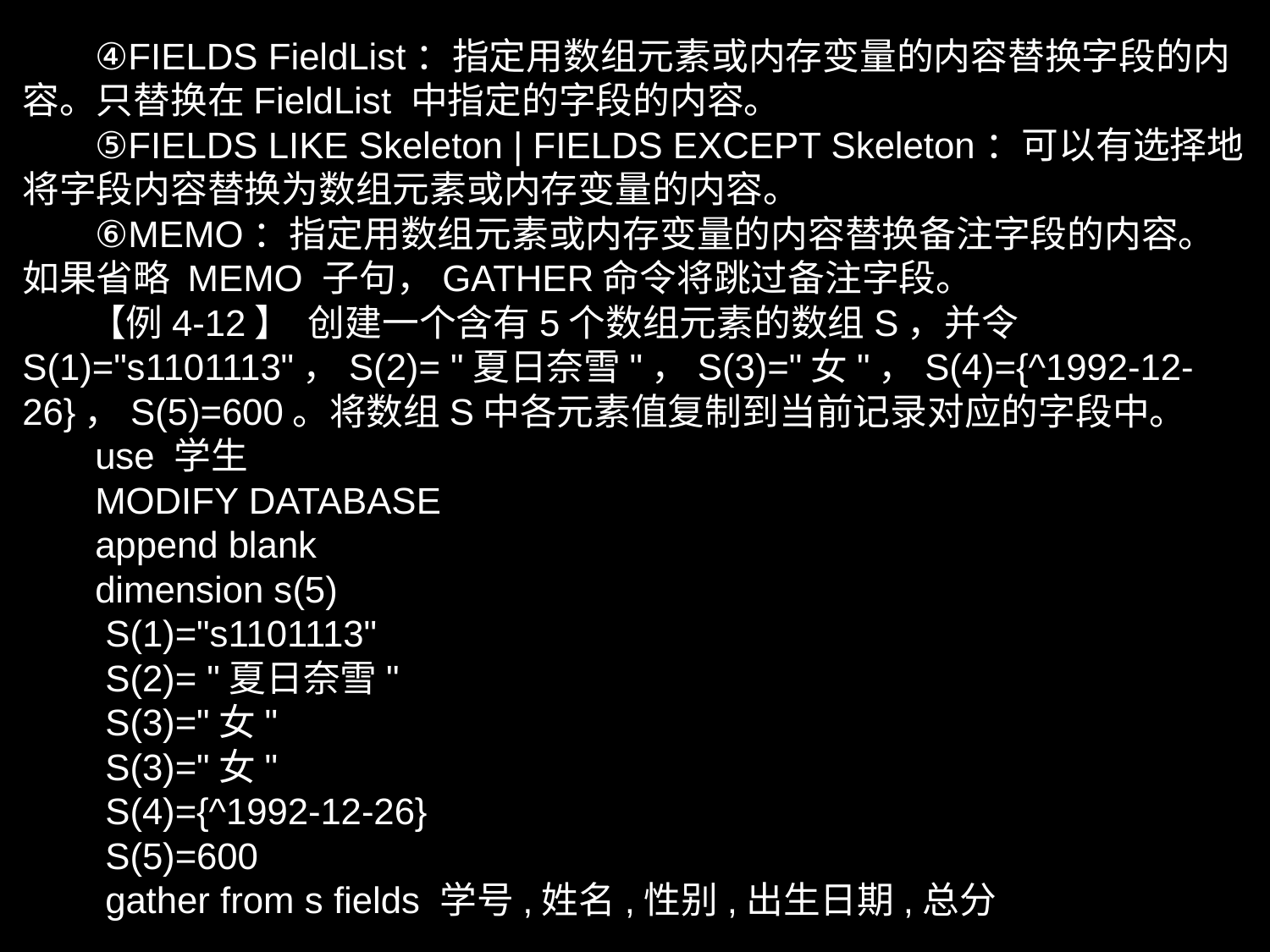

④FIELDS FieldList：指定用数组元素或内存变量的内容替换字段的内容。只替换在FieldList 中指定的字段的内容。
       ⑤FIELDS LIKE Skeleton | FIELDS EXCEPT Skeleton：可以有选择地将字段内容替换为数组元素或内存变量的内容。
       ⑥MEMO：指定用数组元素或内存变量的内容替换备注字段的内容。如果省略 MEMO 子句，GATHER命令将跳过备注字段。
       【例4-12】  创建一个含有5个数组元素的数组S，并令S(1)="s1101113"，S(2)= "夏日奈雪"，S(3)="女"，S(4)={^1992-12-26}，S(5)=600。将数组S中各元素值复制到当前记录对应的字段中。
       use 学生
       MODIFY DATABASE
       append blank
       dimension s(5)
　　S(1)="s1101113"
　　S(2)= "夏日奈雪"
　　S(3)="女"
　　S(3)="女"
　　S(4)={^1992-12-26}
　　S(5)=600
　　gather from s fields 学号,姓名,性别,出生日期,总分